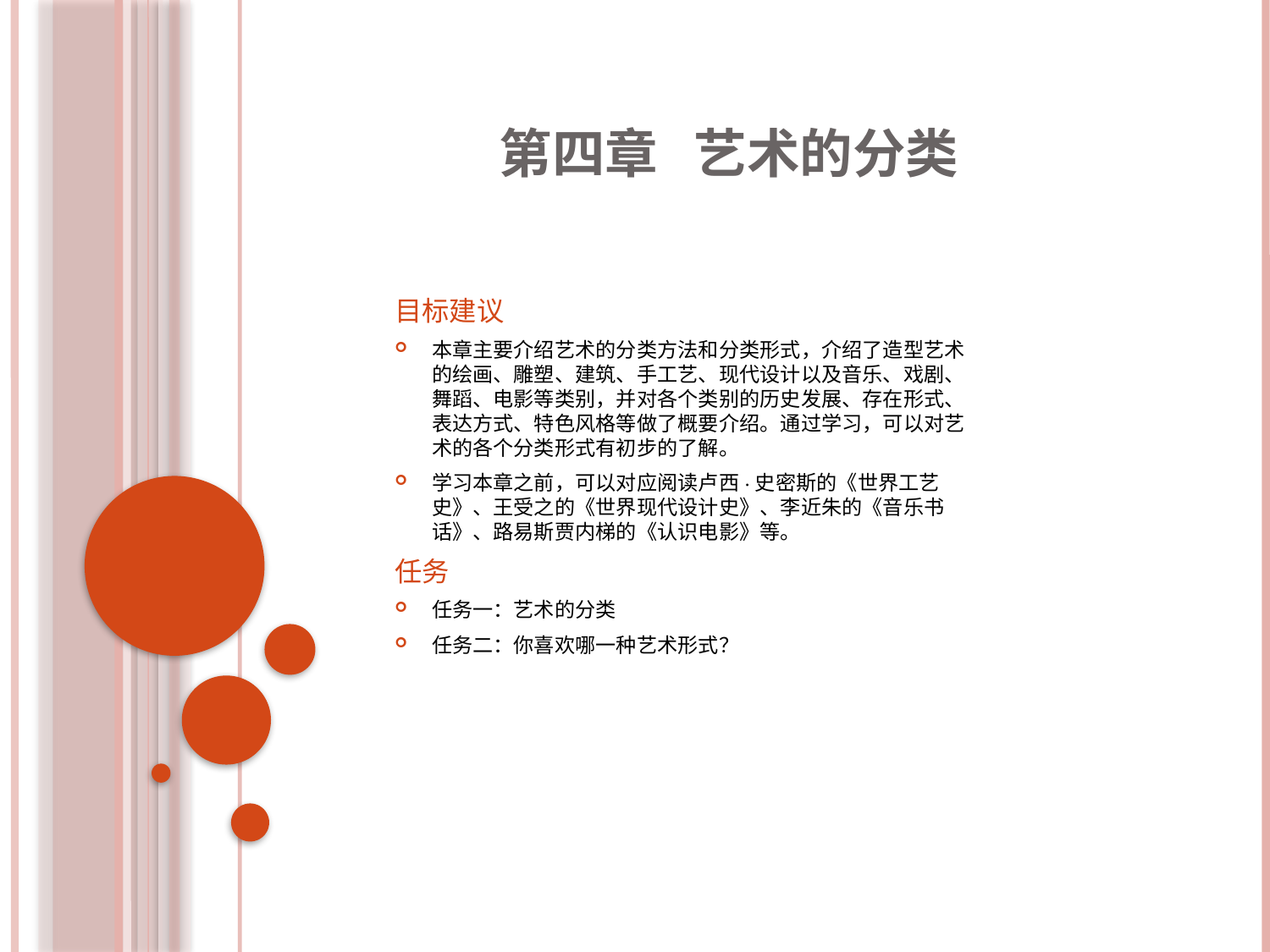

# 第四章   艺术的分类
目标建议
本章主要介绍艺术的分类方法和分类形式，介绍了造型艺术的绘画、雕塑、建筑、手工艺、现代设计以及音乐、戏剧、舞蹈、电影等类别，并对各个类别的历史发展、存在形式、表达方式、特色风格等做了概要介绍。通过学习，可以对艺术的各个分类形式有初步的了解。
学习本章之前，可以对应阅读卢西·史密斯的《世界工艺史》、王受之的《世界现代设计史》、李近朱的《音乐书话》、路易斯贾内梯的《认识电影》等。
任务
任务一：艺术的分类
任务二：你喜欢哪一种艺术形式？